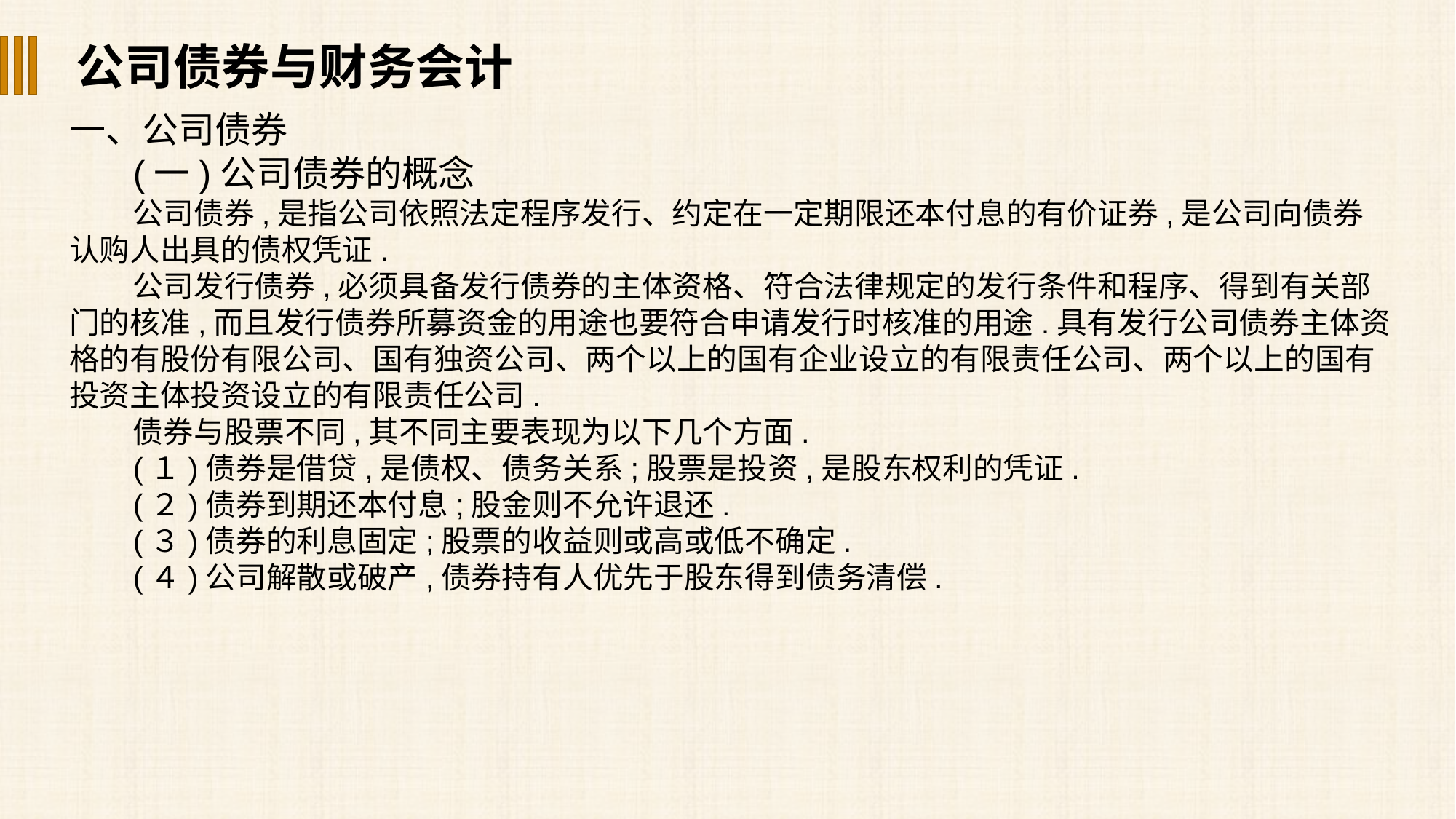

公司债券与财务会计

一、公司债券
(一)公司债券的概念
公司债券,是指公司依照法定程序发行、约定在一定期限还本付息的有价证券,是公司向债券认购人出具的债权凭证.
公司发行债券,必须具备发行债券的主体资格、符合法律规定的发行条件和程序、得到有关部门的核准,而且发行债券所募资金的用途也要符合申请发行时核准的用途.具有发行公司债券主体资格的有股份有限公司、国有独资公司、两个以上的国有企业设立的有限责任公司、两个以上的国有投资主体投资设立的有限责任公司.
债券与股票不同,其不同主要表现为以下几个方面.
(１)债券是借贷,是债权、债务关系;股票是投资,是股东权利的凭证.
(２)债券到期还本付息;股金则不允许退还.
(３)债券的利息固定;股票的收益则或高或低不确定.
(４)公司解散或破产,债券持有人优先于股东得到债务清偿.